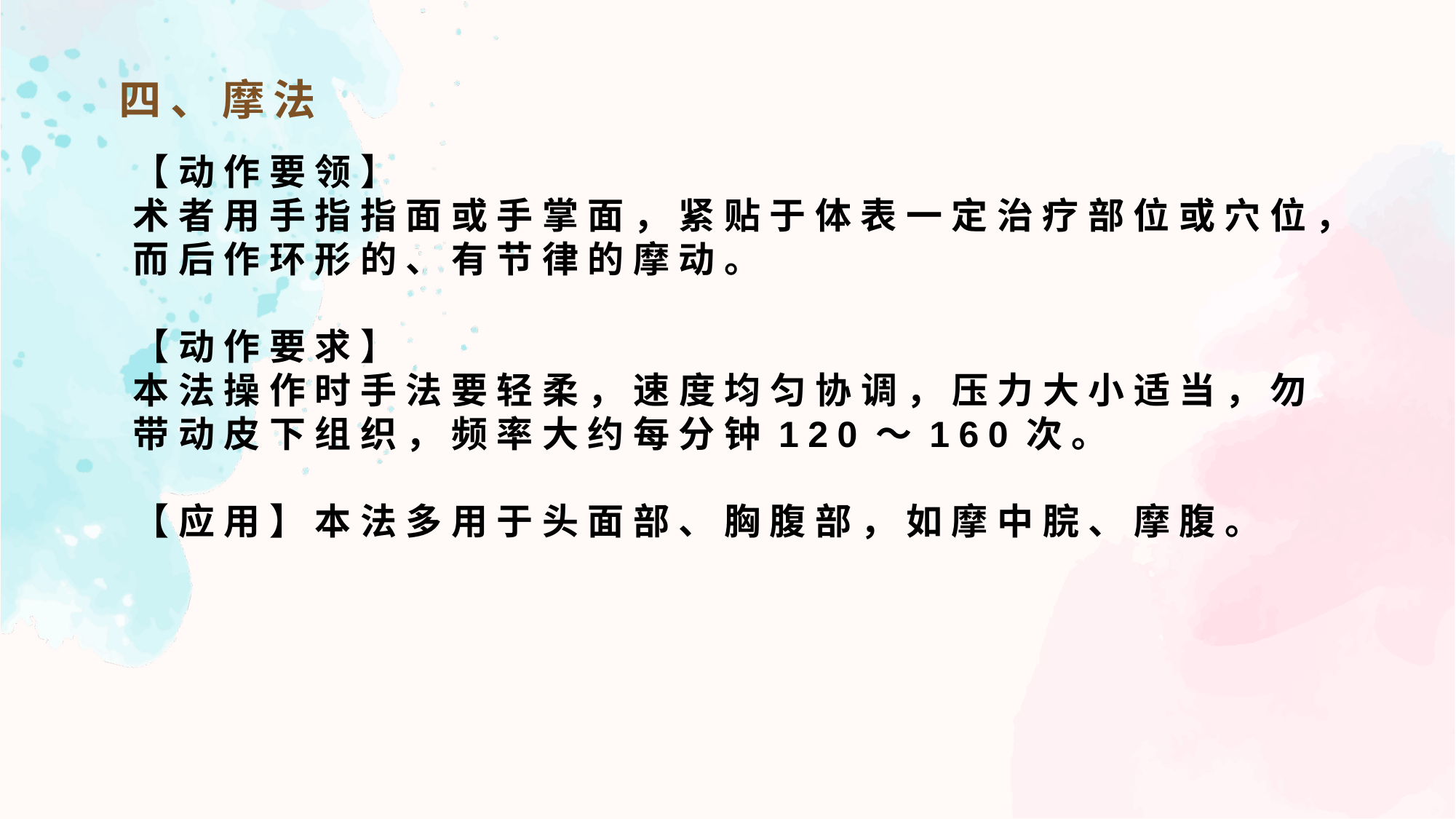

四、摩法
【动作要领】
术者用手指指面或手掌面，紧贴于体表一定治疗部位或穴位，而后作环形的、有节律的摩动。

【动作要求】
本法操作时手法要轻柔，速度均匀协调，压力大小适当，勿带动皮下组织，频率大约每分钟120～160次。

【应用】本法多用于头面部、胸腹部，如摩中脘、摩腹。